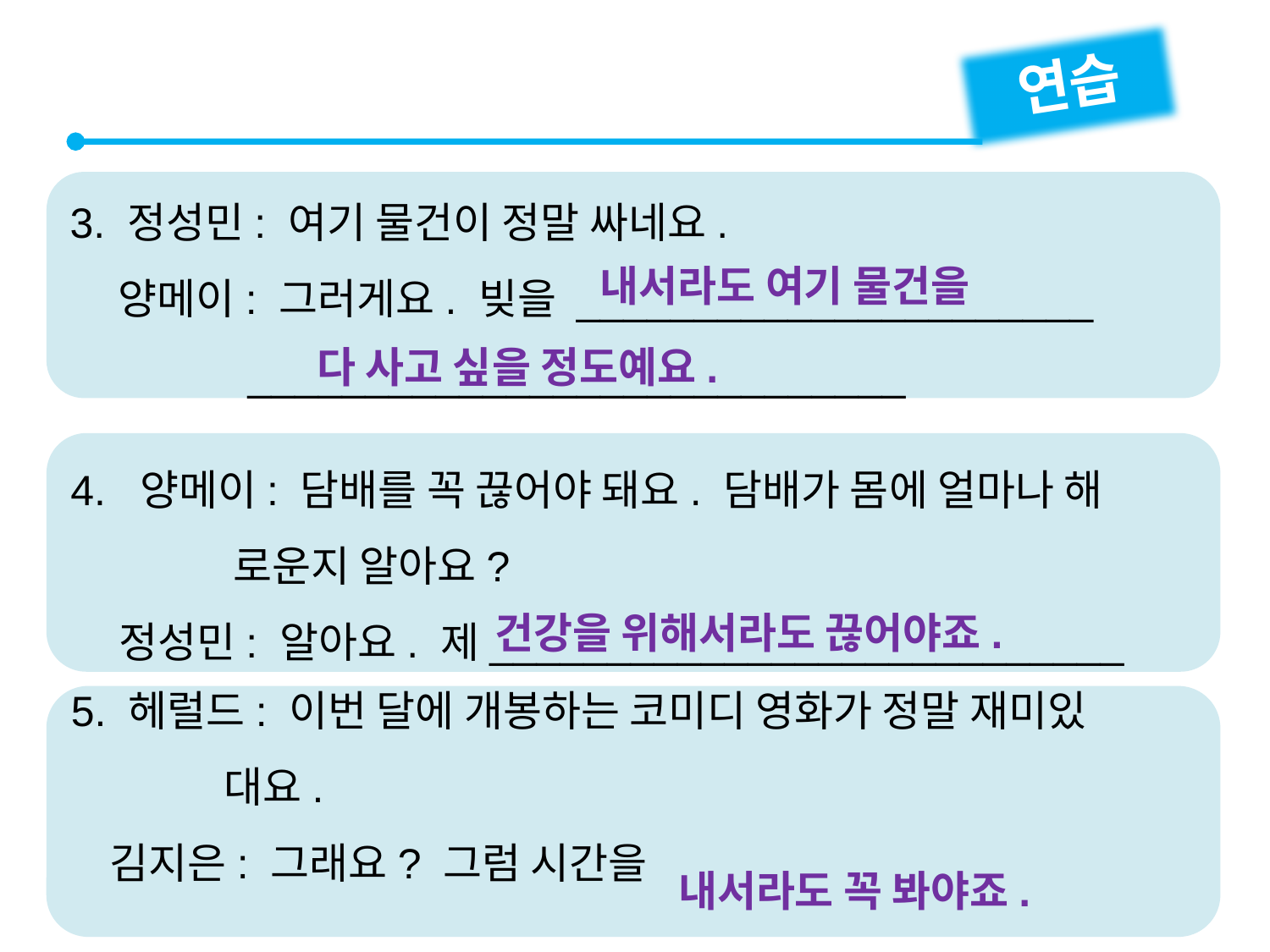

연습
3. 정성민: 여기 물건이 정말 싸네요.
    양메이: 그러게요. 빚을 ______________________
               ____________________________
내서라도 여기 물건을
 다 사고 싶을 정도예요.
4.  양메이: 담배를 꼭 끊어야 돼요. 담배가 몸에 얼마나 해
                로운지 알아요?
    정성민: 알아요. 제___________________________
건강을 위해서라도 끊어야죠.
5. 헤럴드: 이번 달에 개봉하는 코미디 영화가 정말 재미있
               대요.
   김지은: 그래요? 그럼 시간을_________________________
내서라도 꼭 봐야죠.